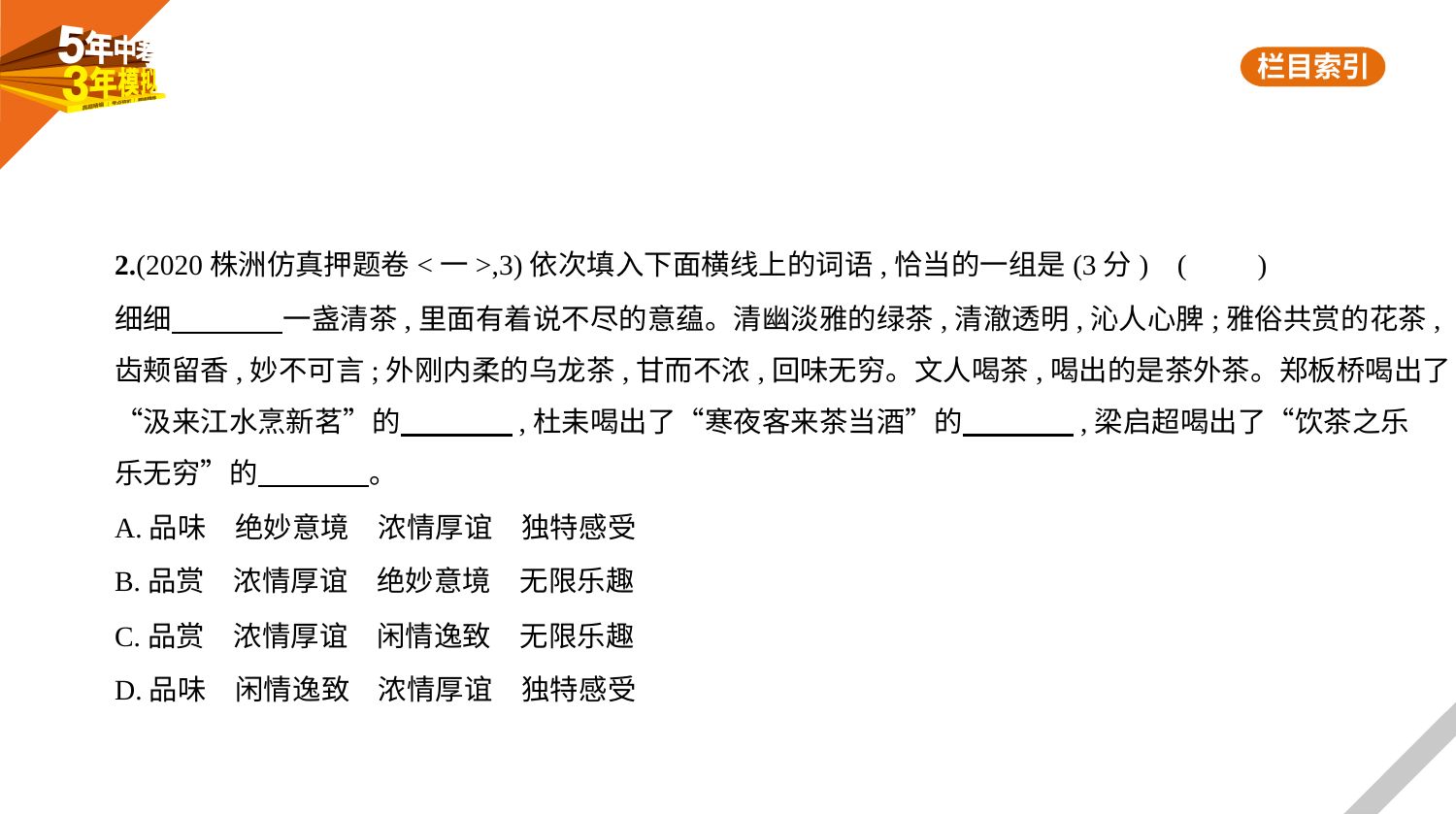

2.(2020株洲仿真押题卷<一>,3)依次填入下面横线上的词语,恰当的一组是(3分) (　　)
细细　　　    一盏清茶,里面有着说不尽的意蕴。清幽淡雅的绿茶,清澈透明,沁人心脾;雅俗共赏的花茶,
齿颊留香,妙不可言;外刚内柔的乌龙茶,甘而不浓,回味无穷。文人喝茶,喝出的是茶外茶。郑板桥喝出了
“汲来江水烹新茗”的　　　    ,杜耒喝出了“寒夜客来茶当酒”的　　　    ,梁启超喝出了“饮茶之乐
乐无穷”的　　　    。
A.品味　绝妙意境　浓情厚谊　独特感受
B.品赏　浓情厚谊　绝妙意境　无限乐趣
C.品赏　浓情厚谊　闲情逸致　无限乐趣
D.品味　闲情逸致　浓情厚谊　独特感受